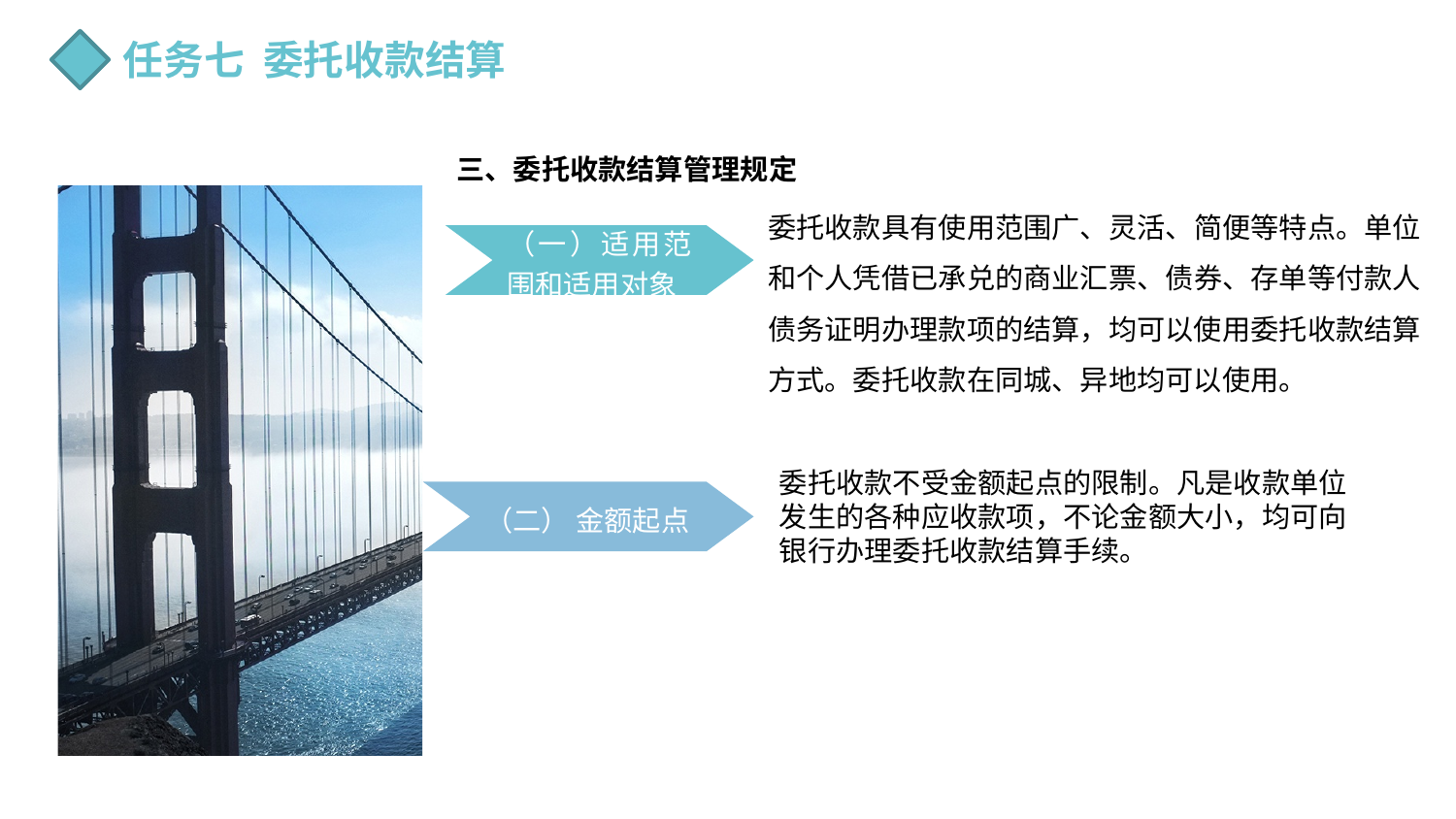

任务七  委托收款结算

三、委托收款结算管理规定

委托收款具有使用范围广、灵活、简便等特点。单位和个人凭借已承兑的商业汇票、债券、存单等付款人债务证明办理款项的结算，均可以使用委托收款结算方式。委托收款在同城、异地均可以使用。
（一）适用范围和适用对象
委托收款不受金额起点的限制。凡是收款单位发生的各种应收款项，不论金额大小，均可向银行办理委托收款结算手续。
（二） 金额起点